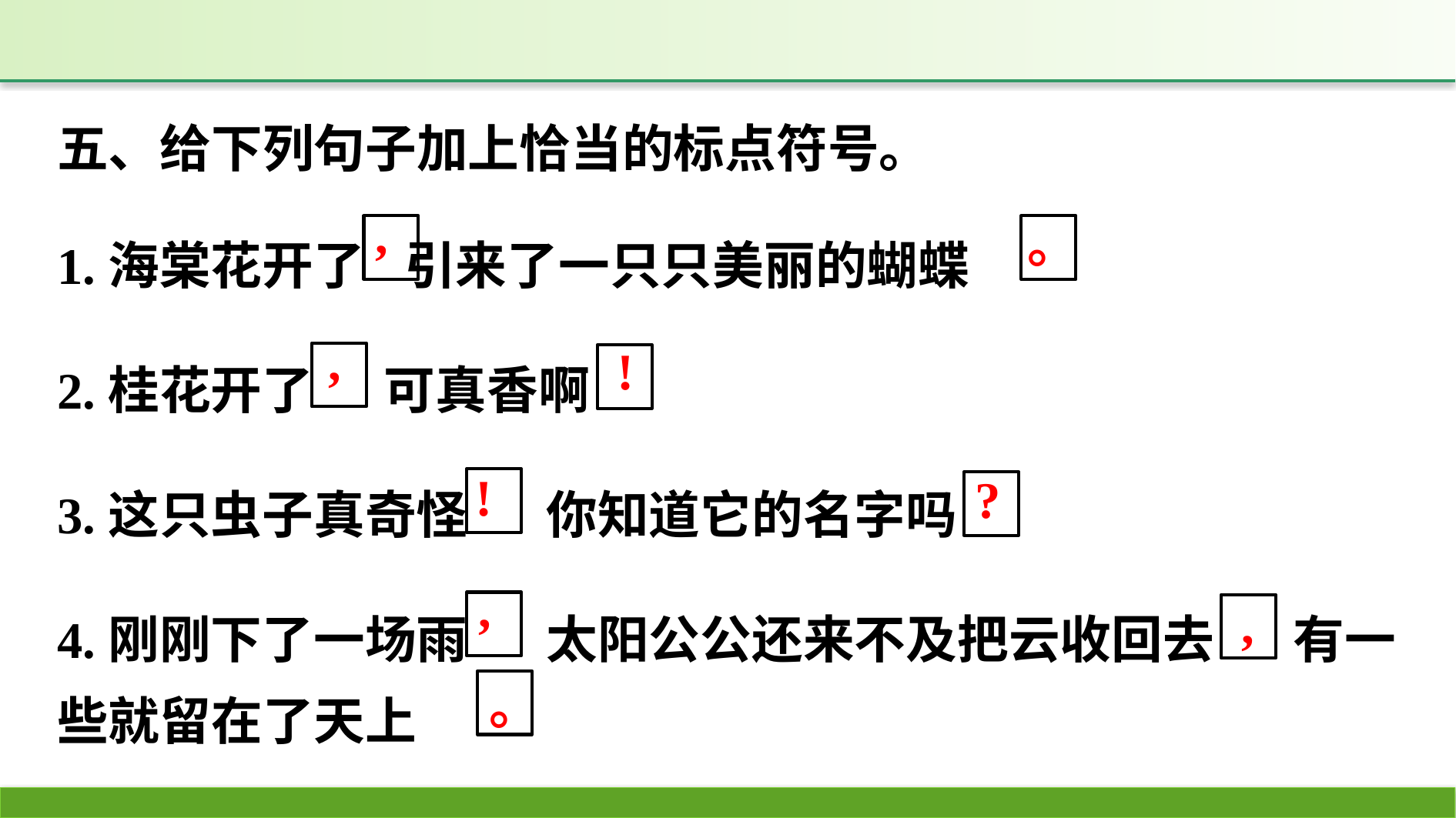

五、给下列句子加上恰当的标点符号。
1.海棠花开了  引来了一只只美丽的蝴蝶
2.桂花开了    可真香啊
3.这只虫子真奇怪    你知道它的名字吗
4.刚刚下了一场雨    太阳公公还来不及把云收回去    有一些就留在了天上
,
。

,
!

!
?

,
,

。